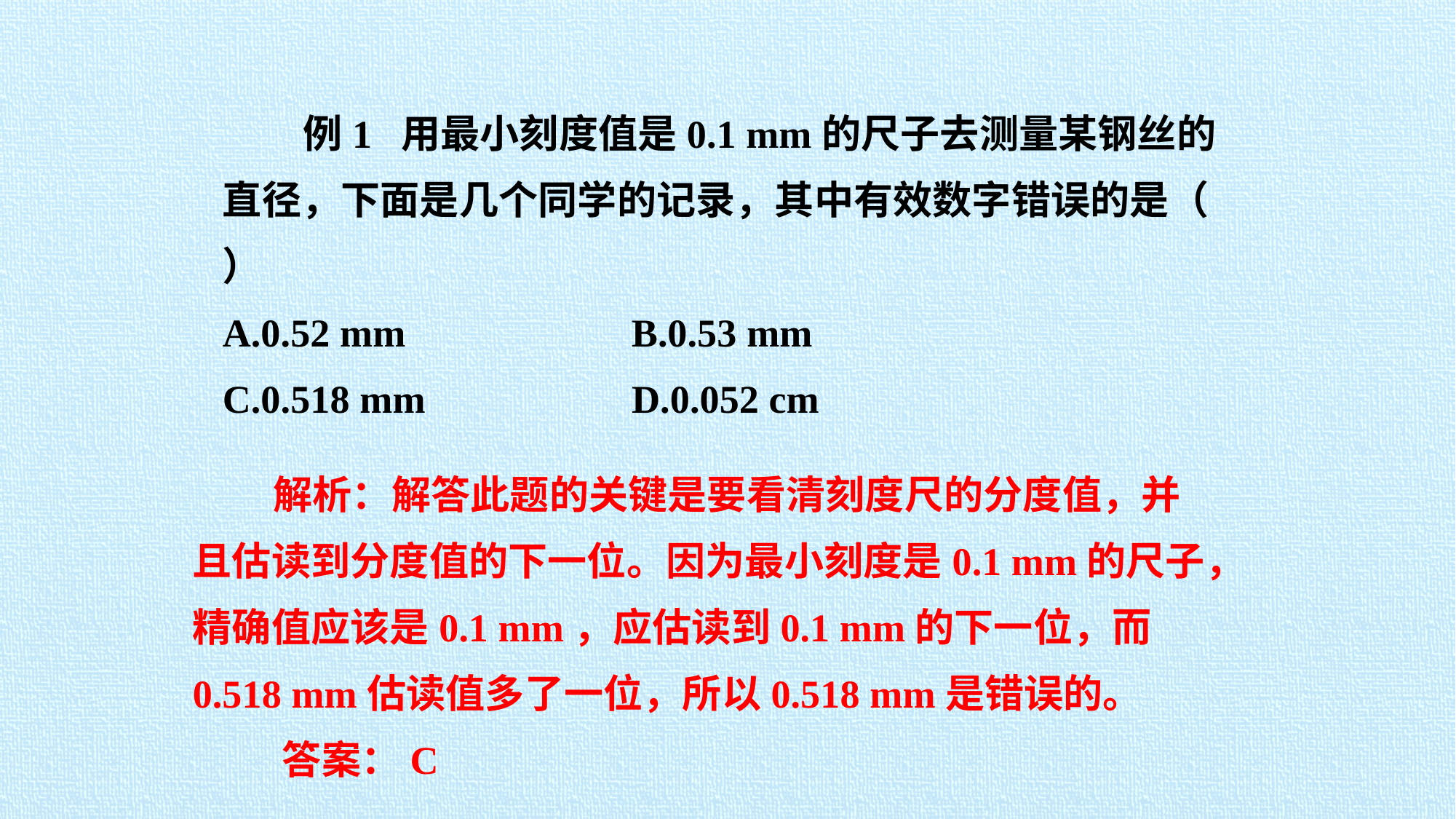

例1  用最小刻度值是0.1 mm的尺子去测量某钢丝的直径，下面是几个同学的记录，其中有效数字错误的是（  ）
A.0.52 mm                       B.0.53 mm
C.0.518 mm                     D.0.052 cm
        解析：解答此题的关键是要看清刻度尺的分度值，并且估读到分度值的下一位。因为最小刻度是0.1 mm的尺子，精确值应该是0.1 mm，应估读到0.1 mm的下一位，而0.518 mm估读值多了一位，所以0.518 mm是错误的。
         答案：C